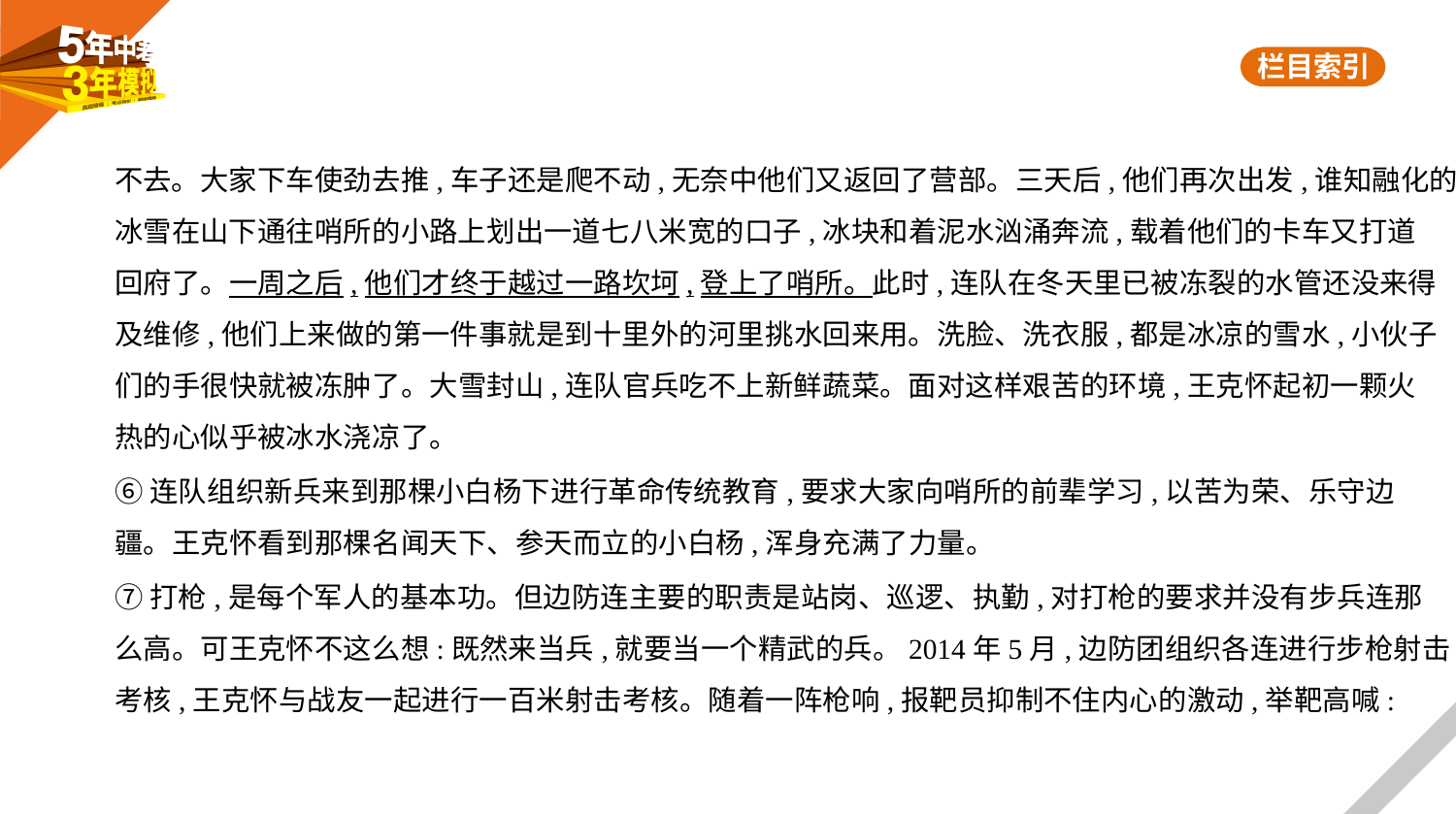

不去。大家下车使劲去推,车子还是爬不动,无奈中他们又返回了营部。三天后,他们再次出发,谁知融化的
冰雪在山下通往哨所的小路上划出一道七八米宽的口子,冰块和着泥水汹涌奔流,载着他们的卡车又打道
回府了。一周之后,他们才终于越过一路坎坷,登上了哨所。此时,连队在冬天里已被冻裂的水管还没来得
及维修,他们上来做的第一件事就是到十里外的河里挑水回来用。洗脸、洗衣服,都是冰凉的雪水,小伙子
们的手很快就被冻肿了。大雪封山,连队官兵吃不上新鲜蔬菜。面对这样艰苦的环境,王克怀起初一颗火
热的心似乎被冰水浇凉了。
⑥连队组织新兵来到那棵小白杨下进行革命传统教育,要求大家向哨所的前辈学习,以苦为荣、乐守边
疆。王克怀看到那棵名闻天下、参天而立的小白杨,浑身充满了力量。
⑦打枪,是每个军人的基本功。但边防连主要的职责是站岗、巡逻、执勤,对打枪的要求并没有步兵连那
么高。可王克怀不这么想:既然来当兵,就要当一个精武的兵。2014年5月,边防团组织各连进行步枪射击
考核,王克怀与战友一起进行一百米射击考核。随着一阵枪响,报靶员抑制不住内心的激动,举靶高喊: